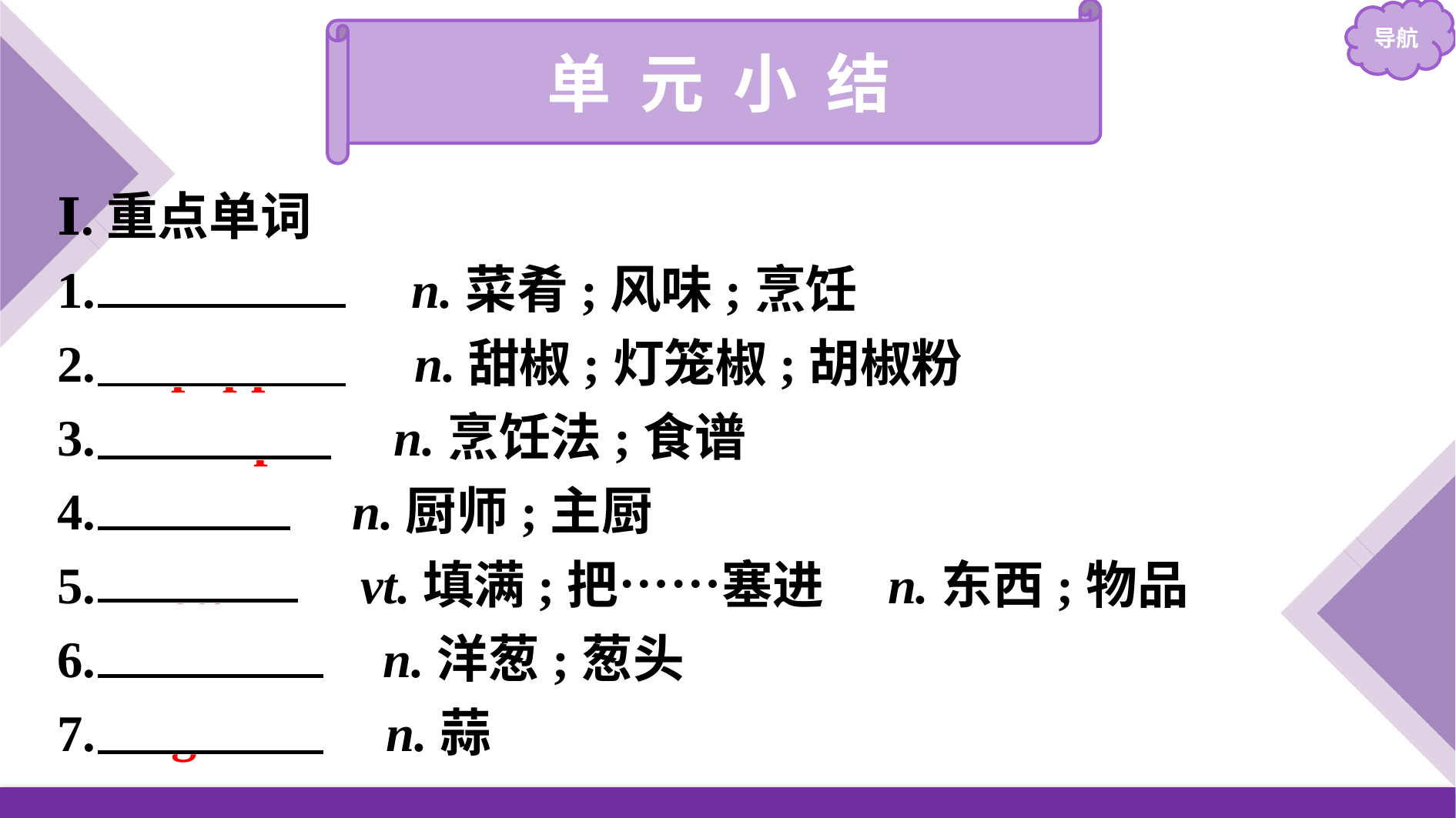

单  元  小  结
Ⅰ.重点单词
1.　cuisine　 n.菜肴;风味;烹饪
2.　pepper　 n.甜椒;灯笼椒;胡椒粉
3.　recipe　 n.烹饪法;食谱
4.　chef　 n.厨师;主厨
5.　stuff　 vt.填满;把……塞进　n.东西;物品
6.　onion　 n.洋葱;葱头
7.　garlic　 n.蒜